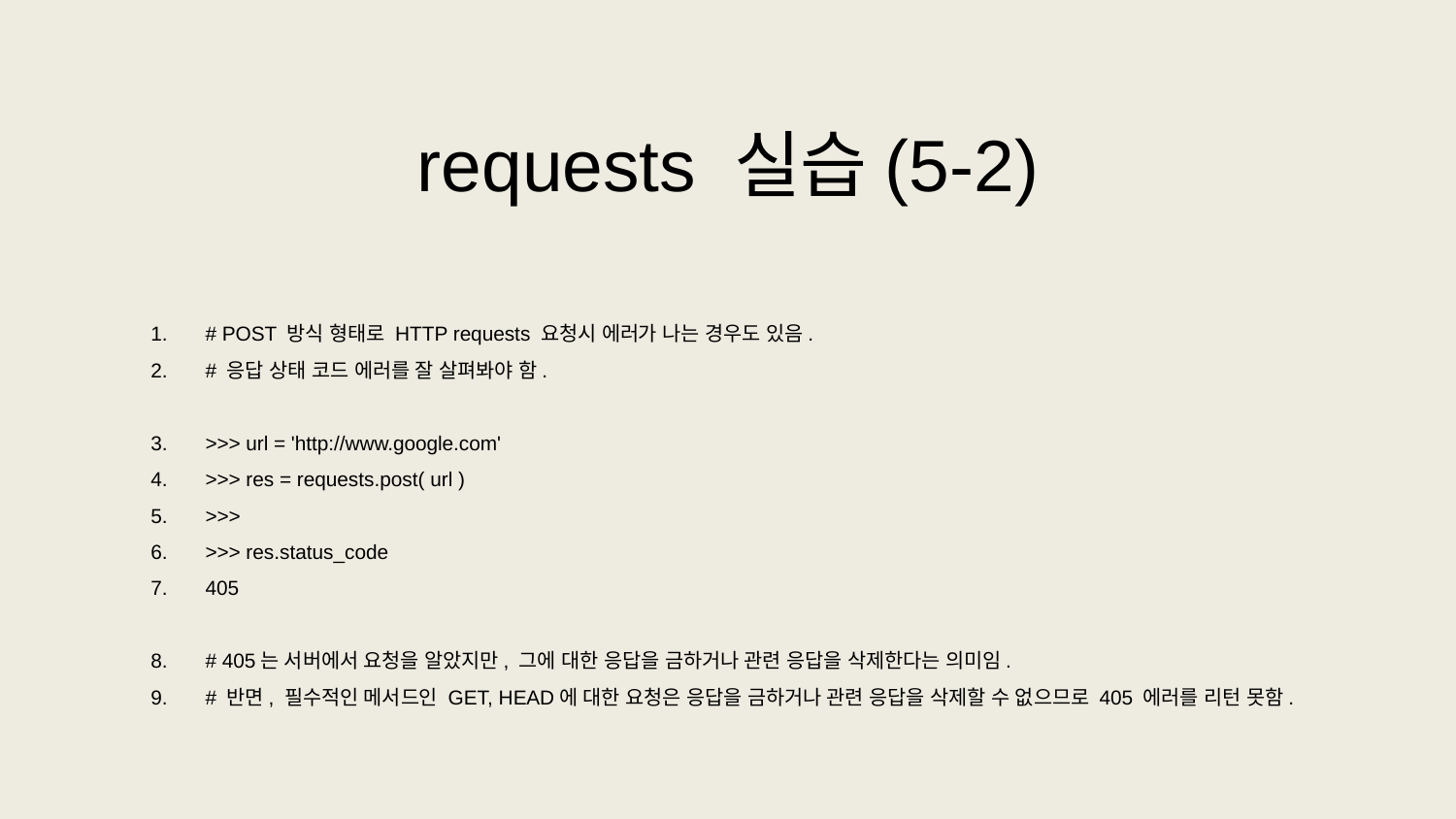

requests 실습(5-2)
# POST 방식 형태로 HTTP requests 요청시 에러가 나는 경우도 있음.
# 응답 상태 코드 에러를 잘 살펴봐야 함.

>>> url = 'http://www.google.com'
>>> res = requests.post( url )
>>>
>>> res.status_code
405

# 405는 서버에서 요청을 알았지만, 그에 대한 응답을 금하거나 관련 응답을 삭제한다는 의미임.
# 반면, 필수적인 메서드인 GET, HEAD에 대한 요청은 응답을 금하거나 관련 응답을 삭제할 수 없으므로 405 에러를 리턴 못함.